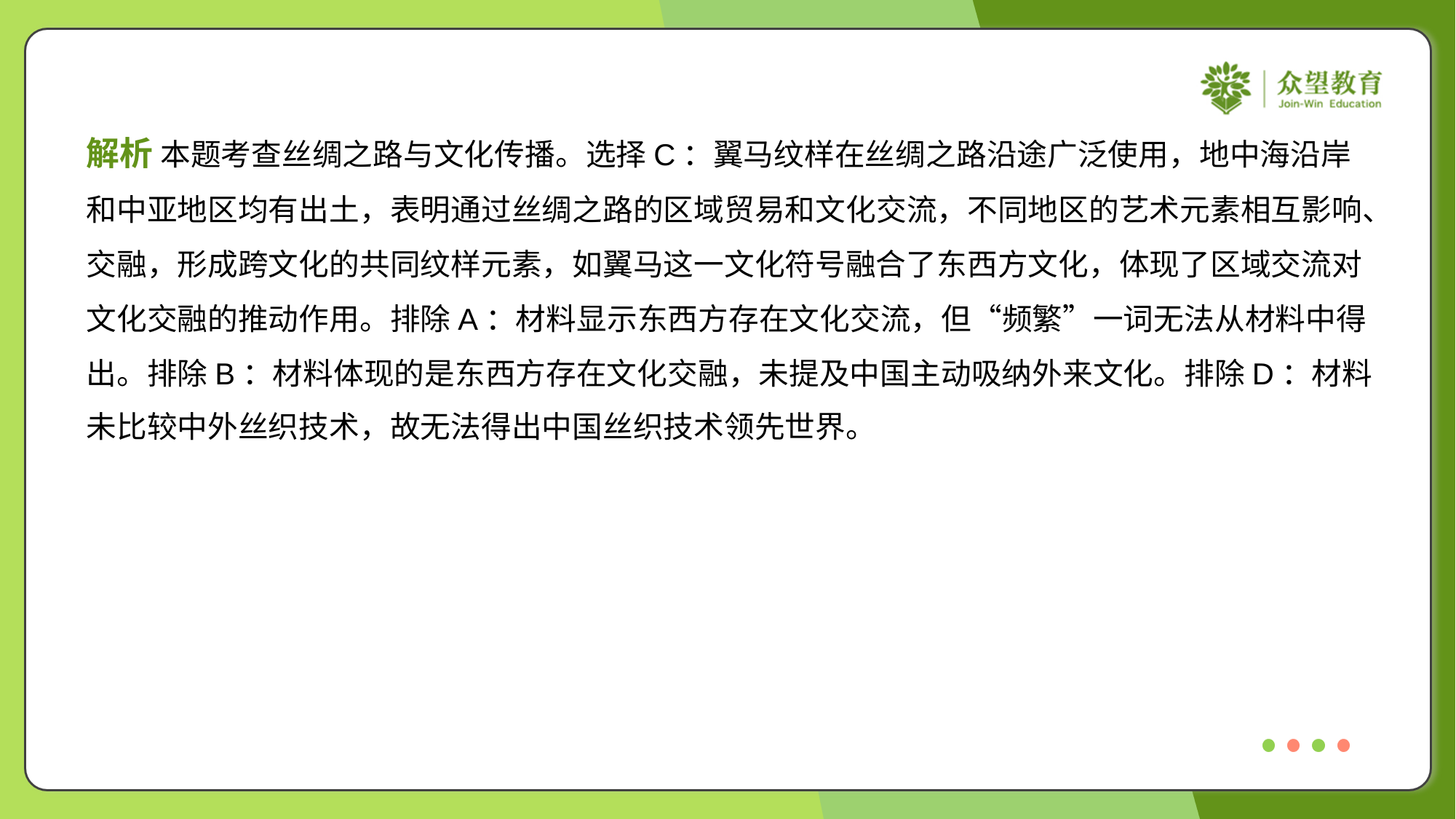

解析 本题考查丝绸之路与文化传播。选择C：翼马纹样在丝绸之路沿途广泛使用，地中海沿岸
和中亚地区均有出土，表明通过丝绸之路的区域贸易和文化交流，不同地区的艺术元素相互影响、
交融，形成跨文化的共同纹样元素，如翼马这一文化符号融合了东西方文化，体现了区域交流对
文化交融的推动作用。排除A：材料显示东西方存在文化交流，但“频繁”一词无法从材料中得
出。排除B：材料体现的是东西方存在文化交融，未提及中国主动吸纳外来文化。排除D：材料
未比较中外丝织技术，故无法得出中国丝织技术领先世界。